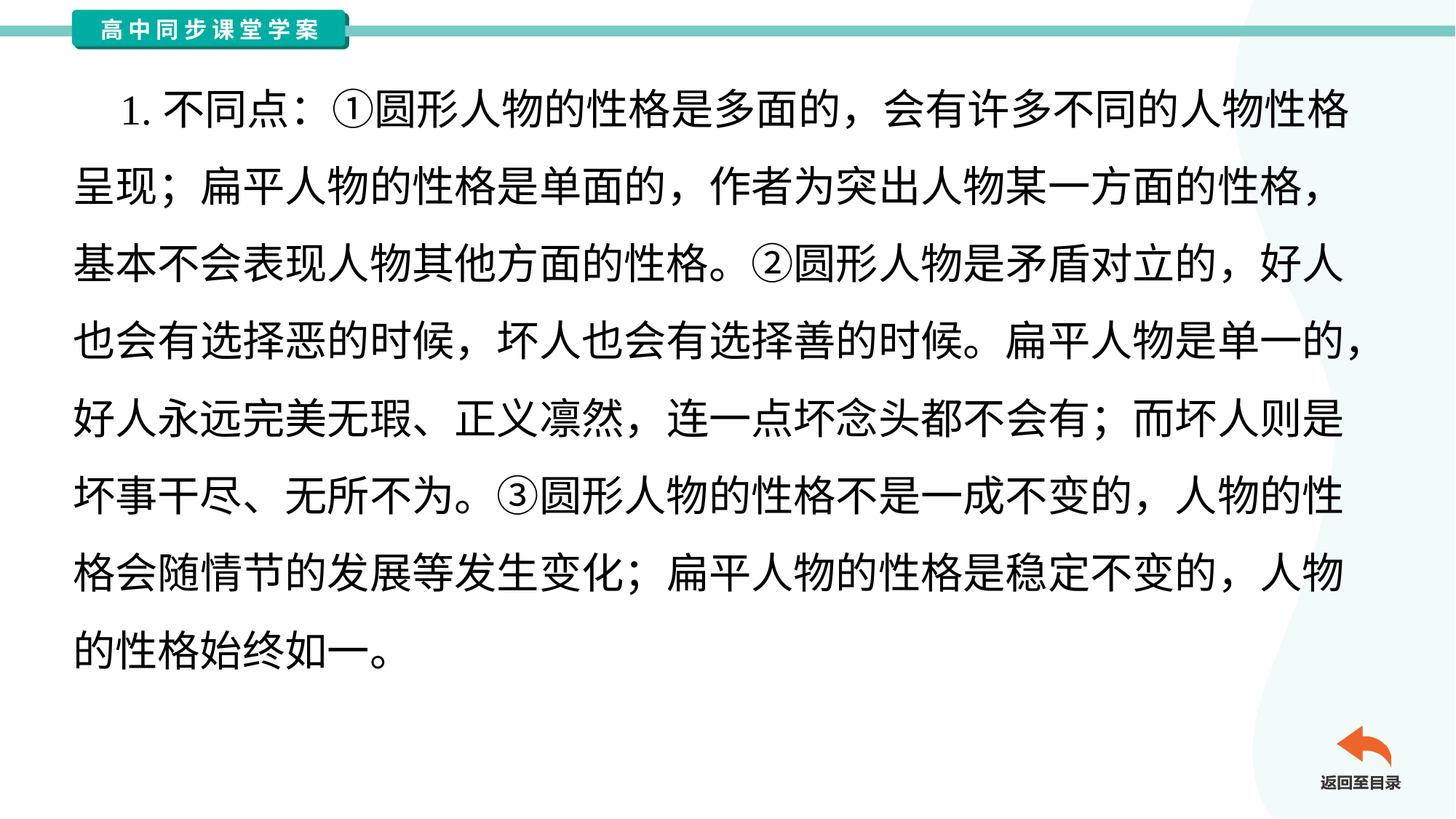

1.不同点：①圆形人物的性格是多面的，会有许多不同的人物性格
呈现；扁平人物的性格是单面的，作者为突出人物某一方面的性格，
基本不会表现人物其他方面的性格。②圆形人物是矛盾对立的，好人
也会有选择恶的时候，坏人也会有选择善的时候。扁平人物是单一的，
好人永远完美无瑕、正义凛然，连一点坏念头都不会有；而坏人则是
坏事干尽、无所不为。③圆形人物的性格不是一成不变的，人物的性
格会随情节的发展等发生变化；扁平人物的性格是稳定不变的，人物
的性格始终如一。